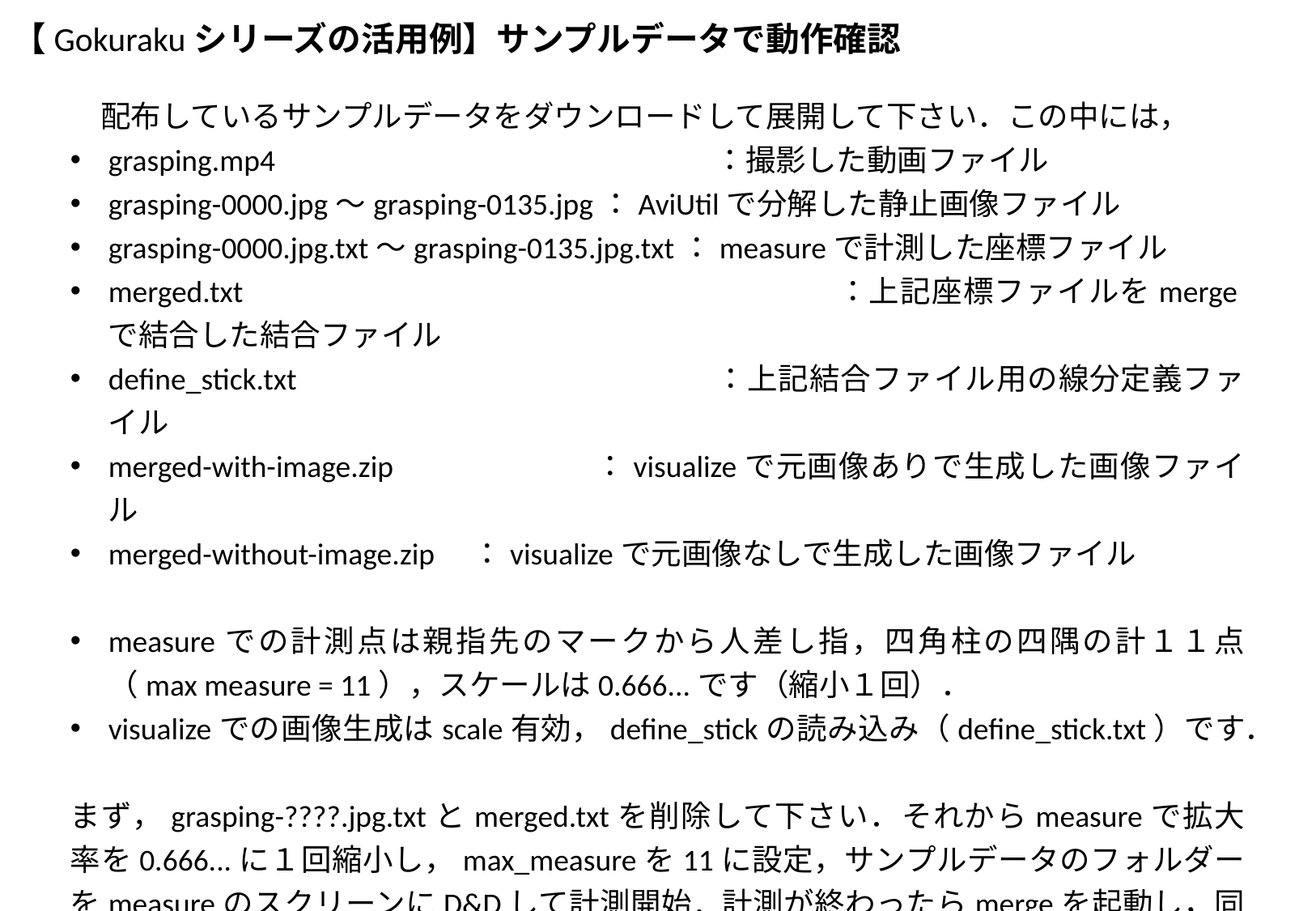

# 【Gokurakuシリーズの活用例】サンプルデータで動作確認
　配布しているサンプルデータをダウンロードして展開して下さい．この中には，
grasping.mp4				：撮影した動画ファイル
grasping-0000.jpg～grasping-0135.jpg：AviUtilで分解した静止画像ファイル
grasping-0000.jpg.txt～grasping-0135.jpg.txt：measureで計測した座標ファイル
merged.txt					：上記座標ファイルをmergeで結合した結合ファイル
define_stick.txt				：上記結合ファイル用の線分定義ファイル
merged-with-image.zip		：visualizeで元画像ありで生成した画像ファイル
merged-without-image.zip	：visualizeで元画像なしで生成した画像ファイル

measureでの計測点は親指先のマークから人差し指，四角柱の四隅の計１１点（max measure = 11），スケールは0.666...です（縮小１回）．
visualizeでの画像生成はscale有効，define_stickの読み込み（define_stick.txt）です．

まず，grasping-????.jpg.txtとmerged.txtを削除して下さい．それからmeasureで拡大率を0.666...に１回縮小し，max_measureを11に設定，サンプルデータのフォルダーをmeasureのスクリーンにD&Dして計測開始．計測が終わったらmergeを起動し，同じくサンプルデータのフォルダーをD&Dしてエクスポート．最後はvisualizeでmerged.txtをインポートすればプレビュー可能になります．